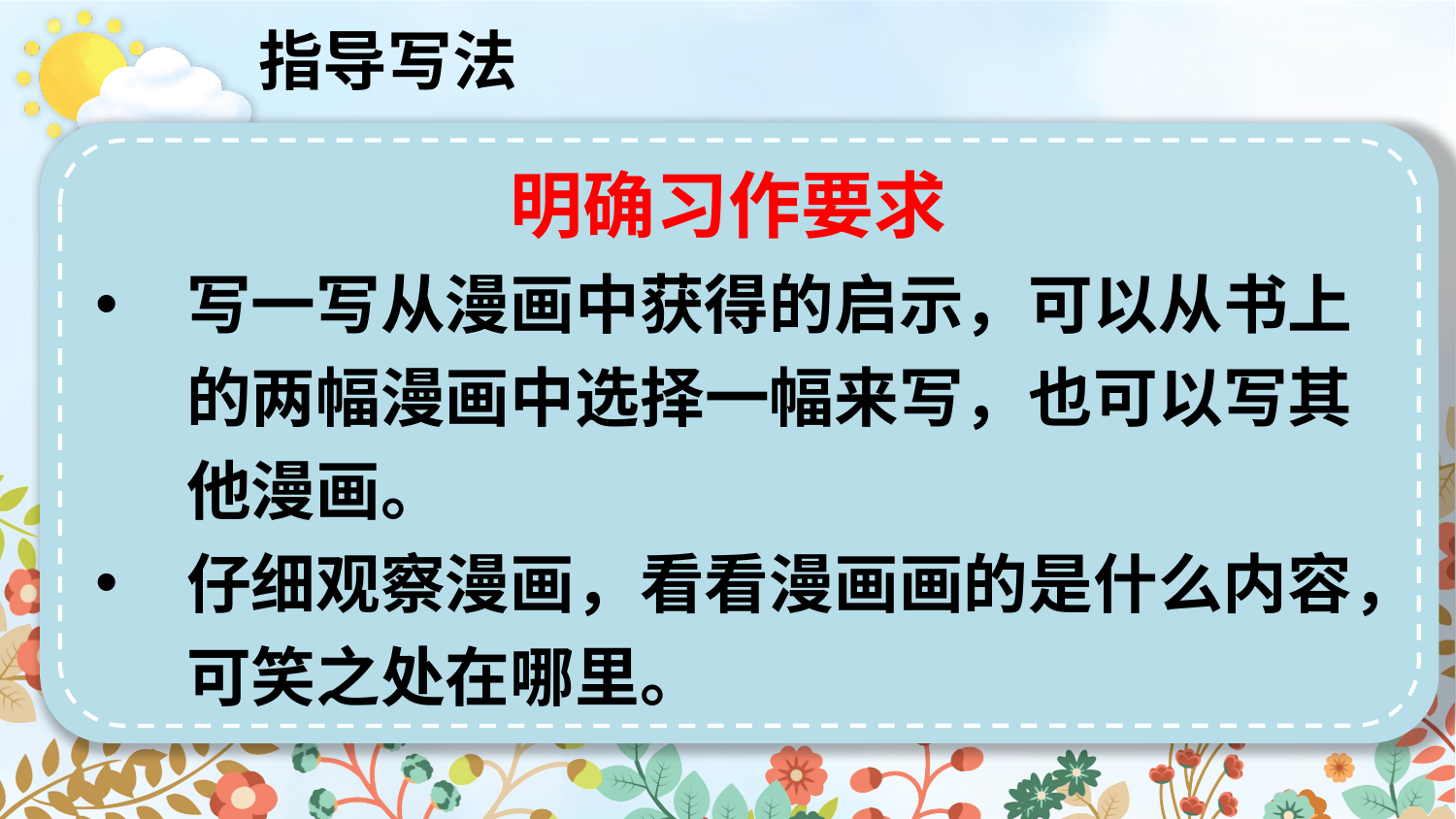

指导写法
明确习作要求
写一写从漫画中获得的启示，可以从书上的两幅漫画中选择一幅来写，也可以写其他漫画。
仔细观察漫画，看看漫画画的是什么内容，可笑之处在哪里。